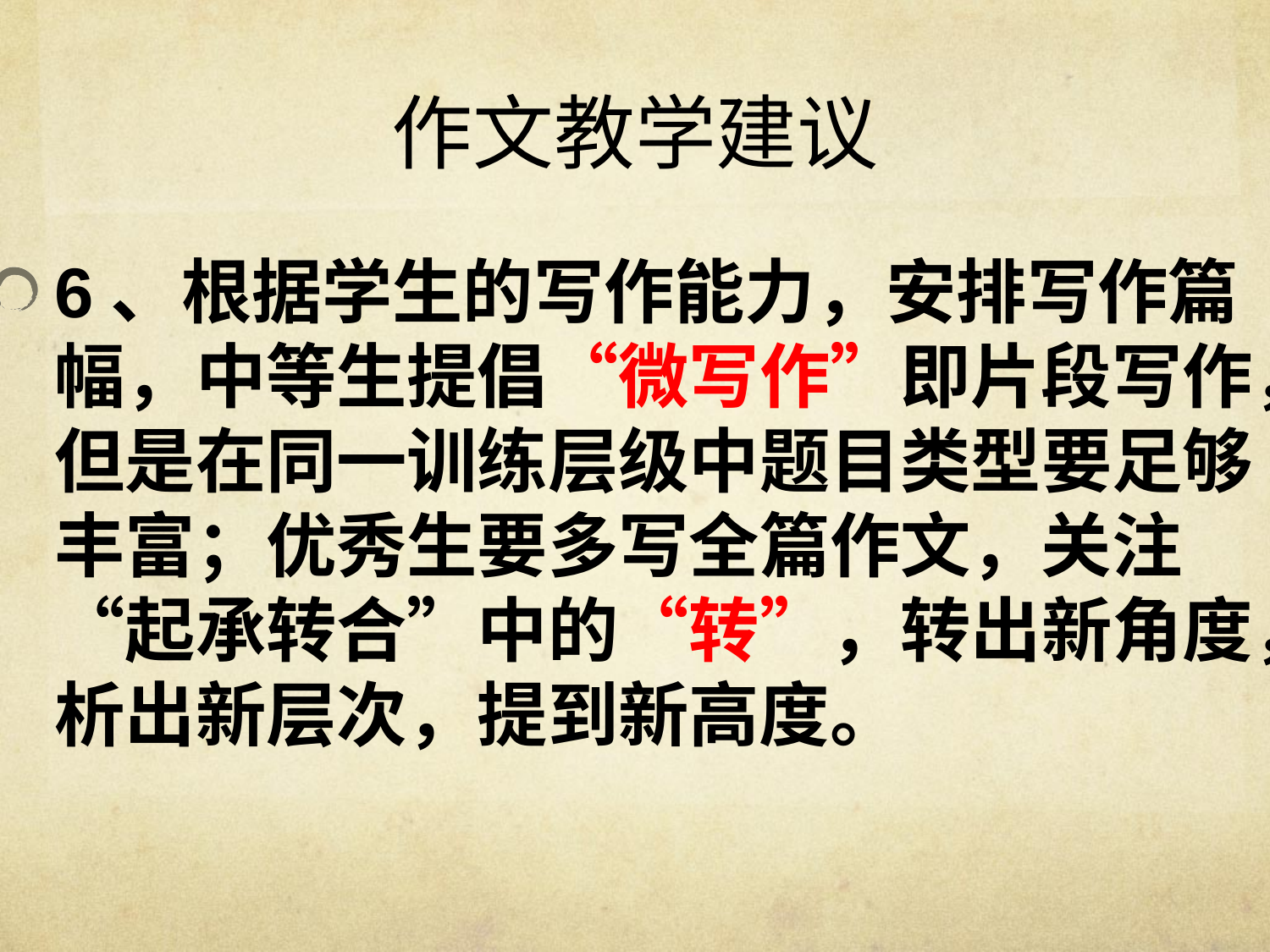

# 作文教学建议
6、根据学生的写作能力，安排写作篇幅，中等生提倡“微写作”即片段写作，但是在同一训练层级中题目类型要足够丰富；优秀生要多写全篇作文，关注“起承转合”中的“转”，转出新角度，析出新层次，提到新高度。